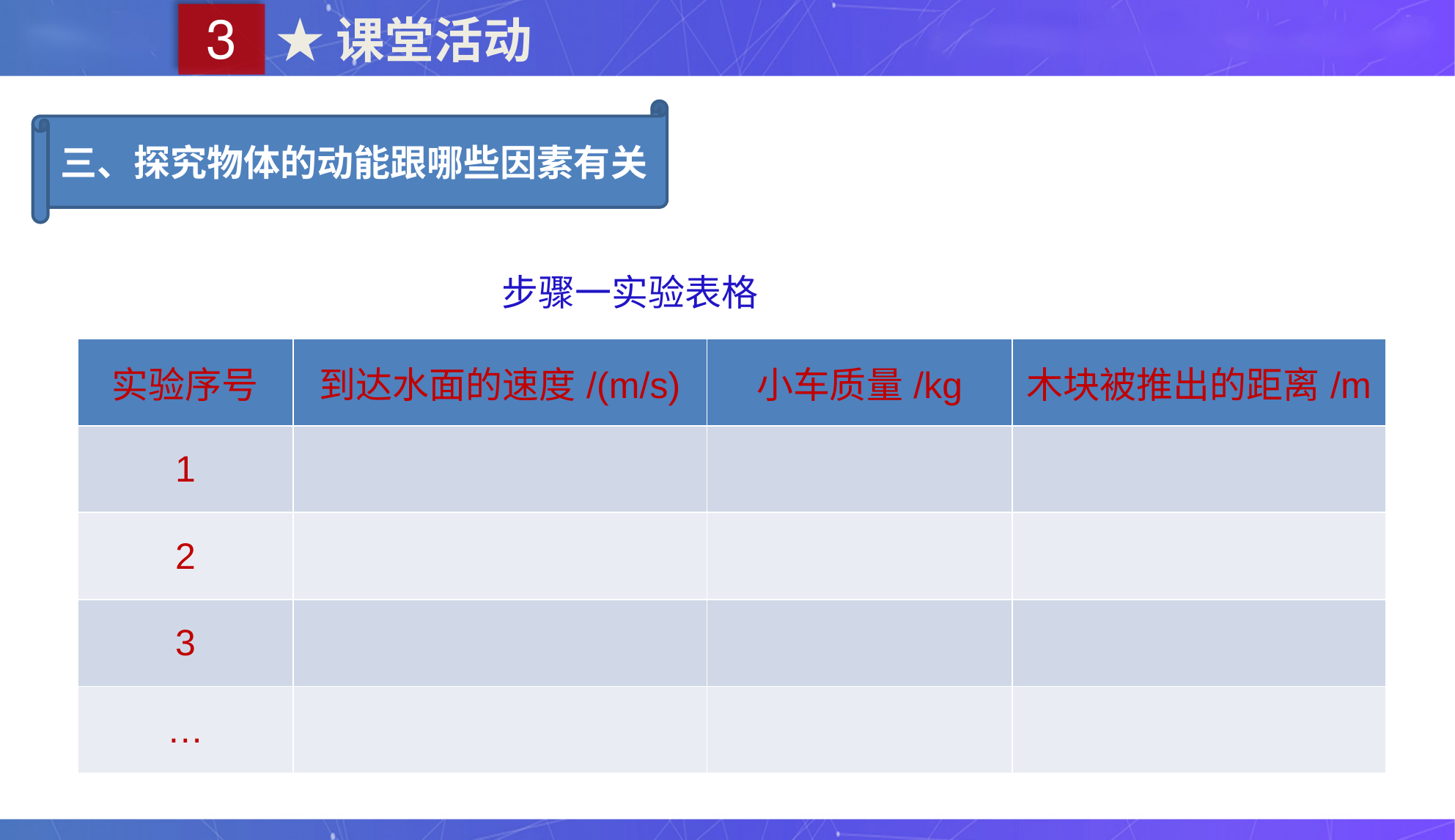

3
★课堂活动
三、探究物体的动能跟哪些因素有关
步骤一实验表格
| 实验序号 | 到达水面的速度/(m/s) | 小车质量/kg | 木块被推出的距离/m |
| --- | --- | --- | --- |
| 1 |  |  |  |
| 2 |  |  |  |
| 3 |  |  |  |
| … |  |  |  |